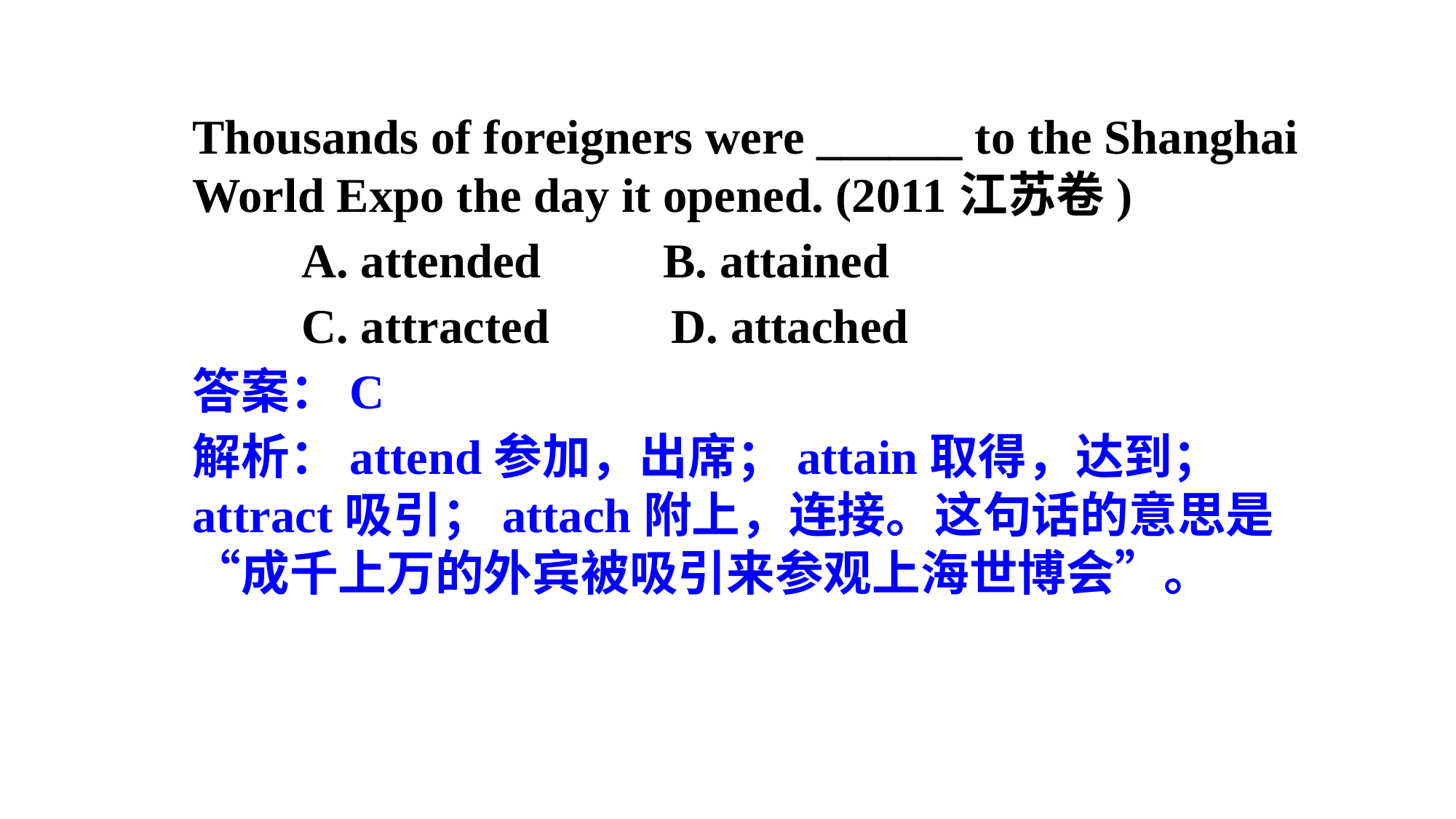

Thousands of foreigners were ______ to the Shanghai World Expo the day it opened. (2011江苏卷)
　　A. attended          B. attained
　　C. attracted          D. attached
答案：C
解析：attend参加，出席；attain取得，达到；attract吸引；attach附上，连接。这句话的意思是“成千上万的外宾被吸引来参观上海世博会”。